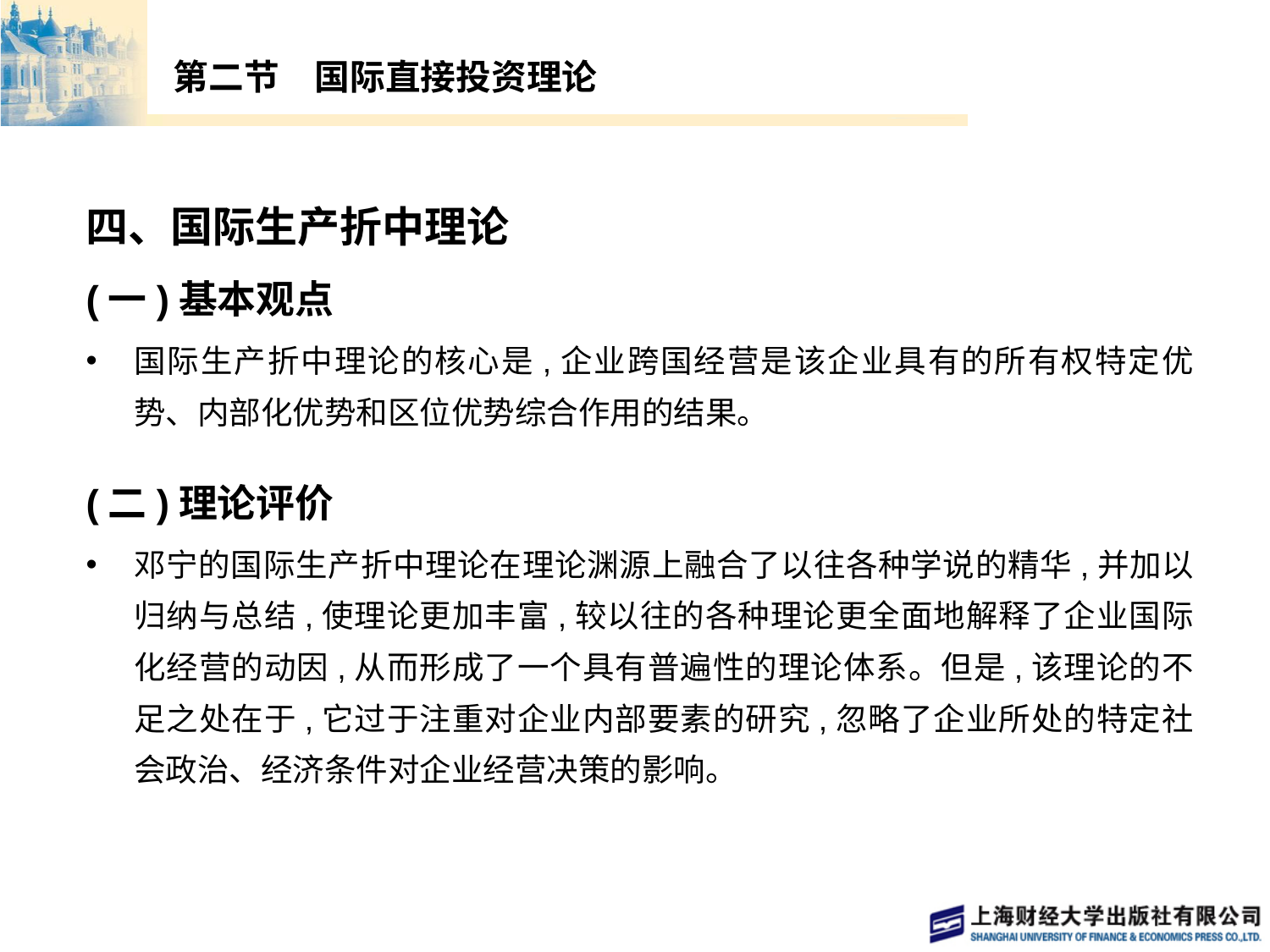

# 第二节　国际直接投资理论
四、国际生产折中理论
(一)基本观点
国际生产折中理论的核心是,企业跨国经营是该企业具有的所有权特定优势、内部化优势和区位优势综合作用的结果。
(二)理论评价
邓宁的国际生产折中理论在理论渊源上融合了以往各种学说的精华,并加以归纳与总结,使理论更加丰富,较以往的各种理论更全面地解释了企业国际化经营的动因,从而形成了一个具有普遍性的理论体系。但是,该理论的不足之处在于,它过于注重对企业内部要素的研究,忽略了企业所处的特定社会政治、经济条件对企业经营决策的影响。